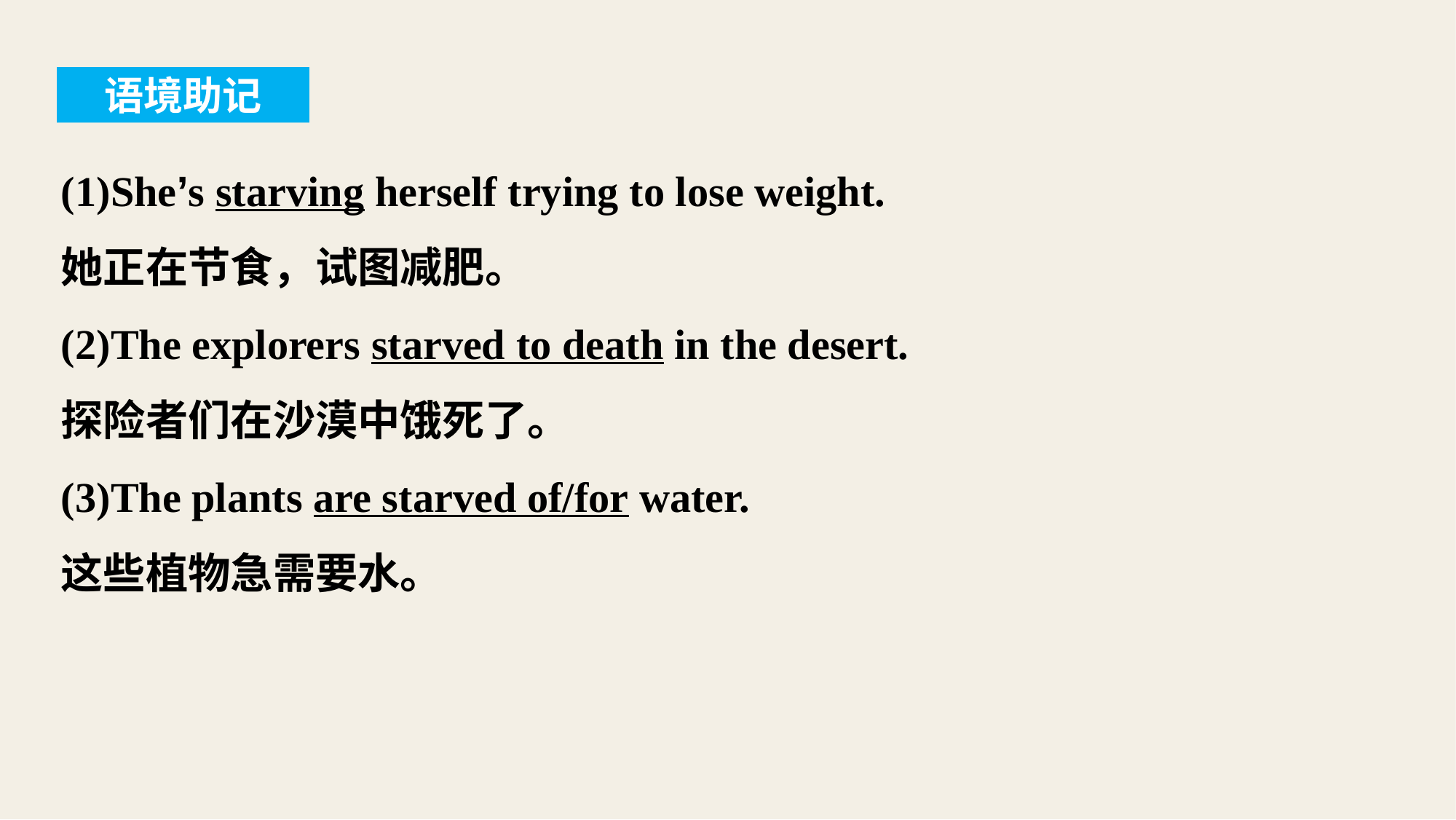

语境助记
(1)She’s starving herself trying to lose weight.
她正在节食，试图减肥。
(2)The explorers starved to death in the desert.
探险者们在沙漠中饿死了。
(3)The plants are starved of/for water.
这些植物急需要水。